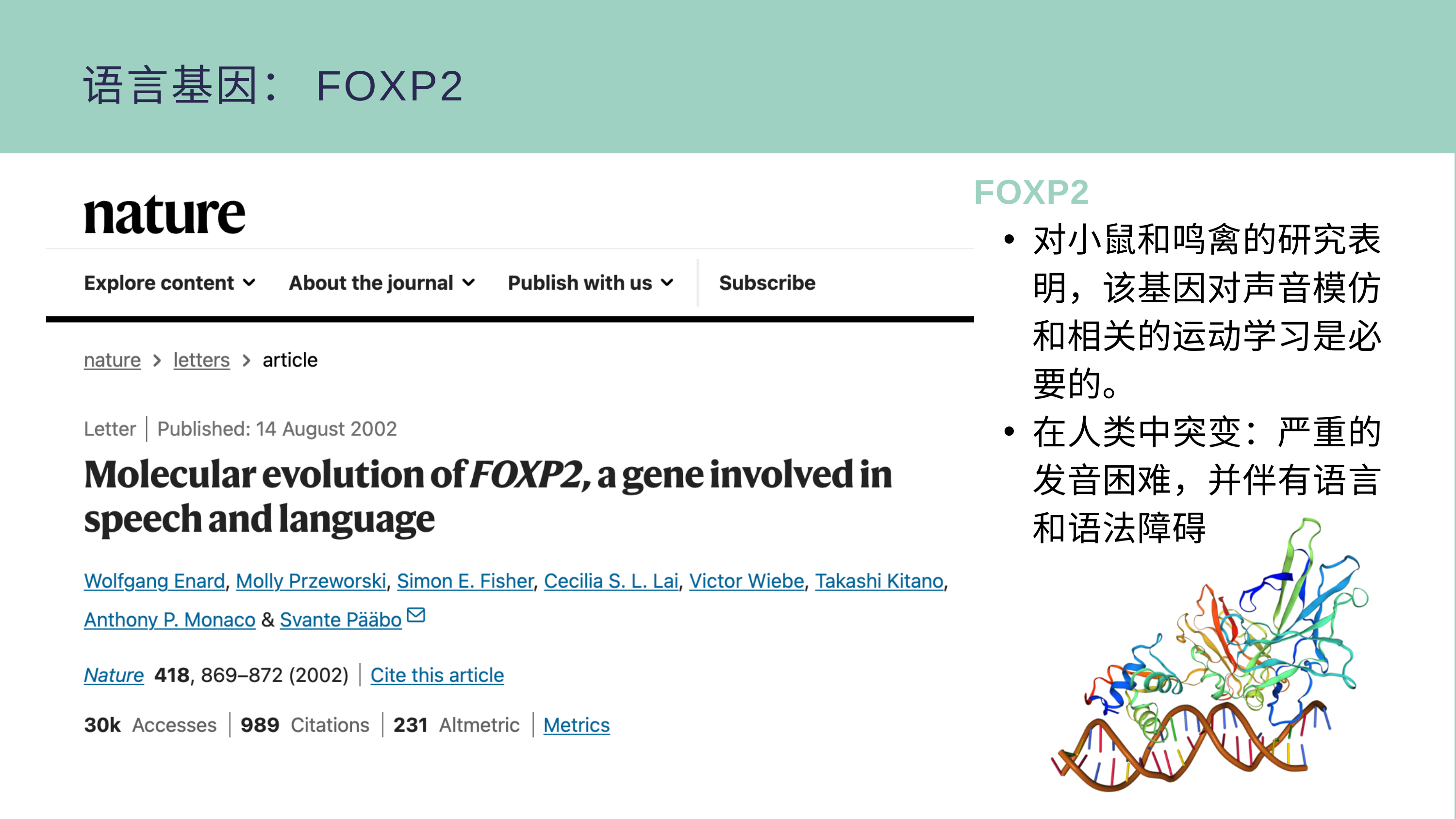

语言基因：FOXP2

FOXP2
对小鼠和鸣禽的研究表明，该基因对声音模仿和相关的运动学习是必要的。
在人类中突变：严重的发音困难，并伴有语言和语法障碍